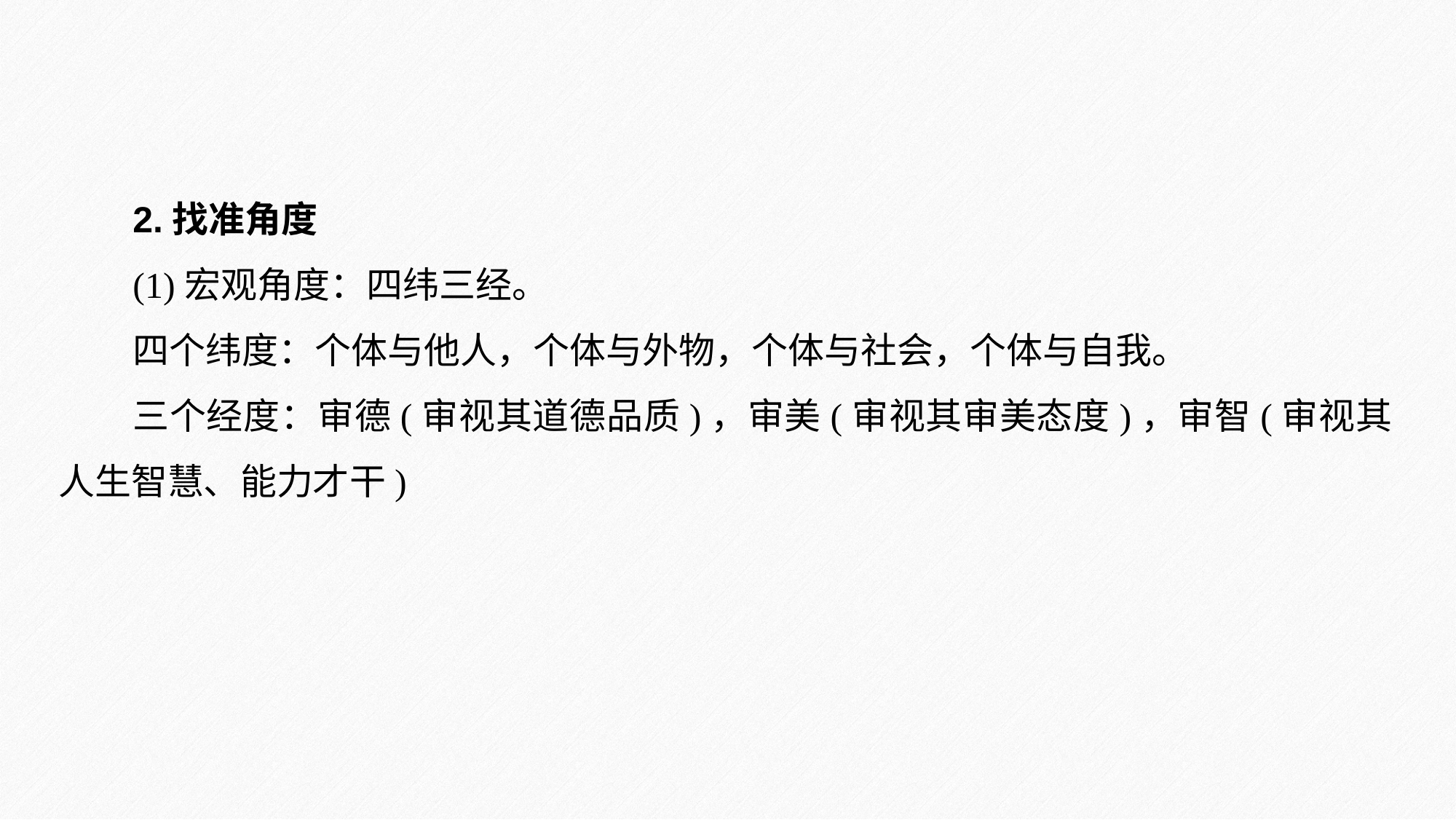

2.找准角度
(1)宏观角度：四纬三经。
四个纬度：个体与他人，个体与外物，个体与社会，个体与自我。
三个经度：审德(审视其道德品质)，审美(审视其审美态度)，审智(审视其人生智慧、能力才干)